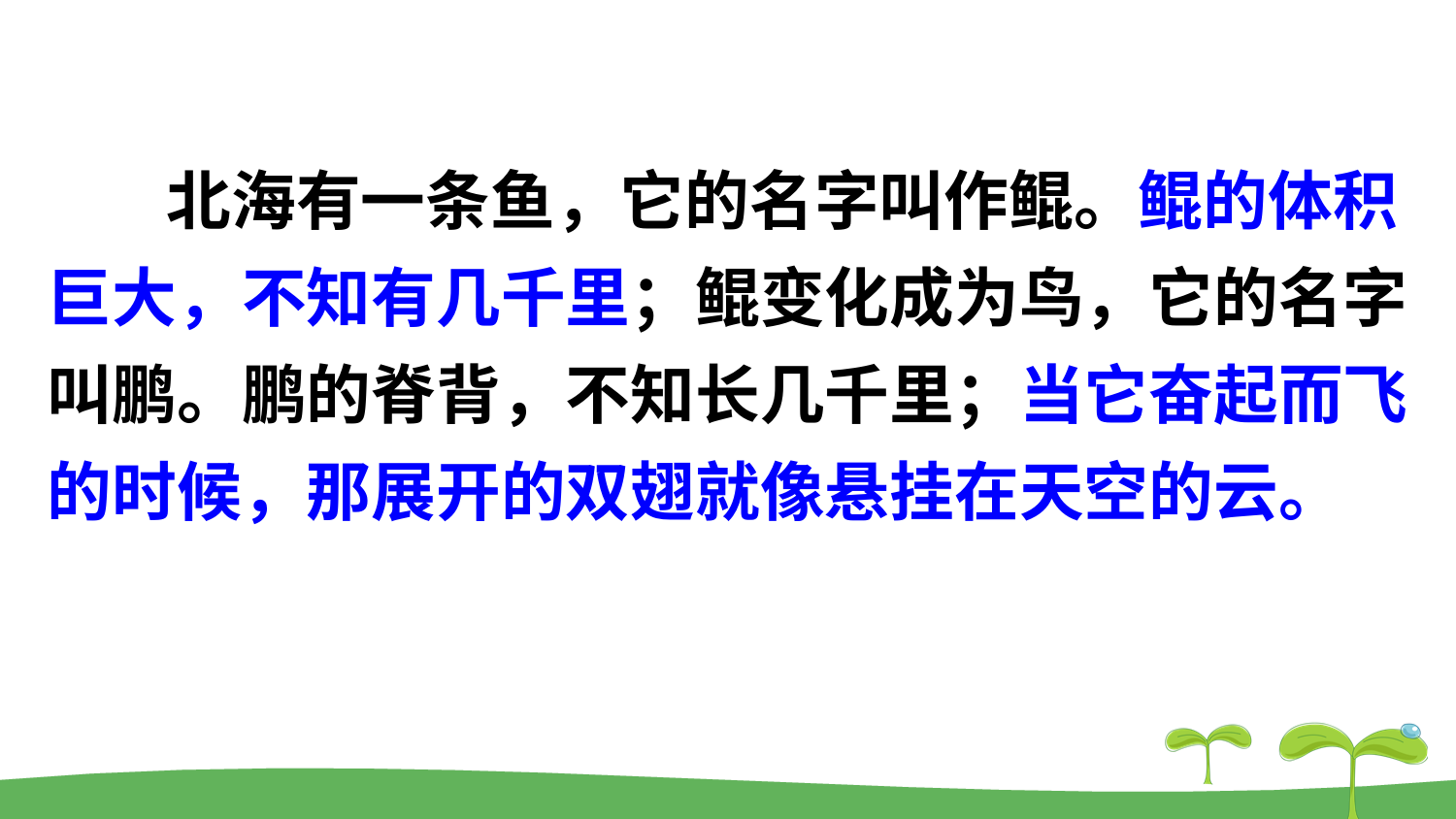

北海有一条鱼，它的名字叫作鲲。鲲的体积
巨大，不知有几千里；鲲变化成为鸟，它的名字
叫鹏。鹏的脊背，不知长几千里；当它奋起而飞
的时候，那展开的双翅就像悬挂在天空的云。